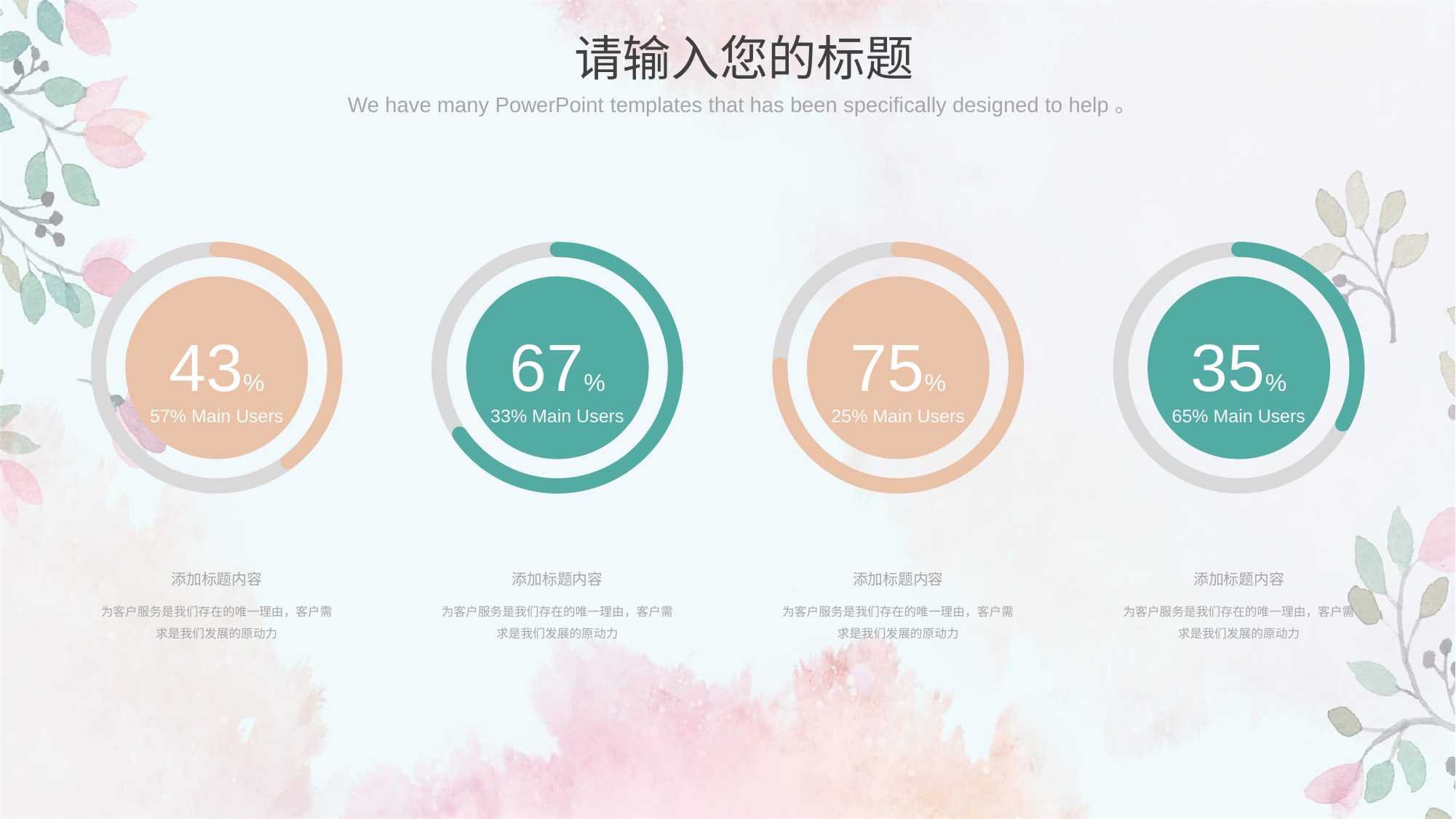

请输入您的标题
We have many PowerPoint templates that has been specifically designed to help。

43%
57% Main Users

67%
33% Main Users

75%
25% Main Users

35%
65% Main Users

添加标题内容
为客户服务是我们存在的唯一理由，客户需求是我们发展的原动力
添加标题内容
为客户服务是我们存在的唯一理由，客户需求是我们发展的原动力
添加标题内容
为客户服务是我们存在的唯一理由，客户需求是我们发展的原动力
添加标题内容
为客户服务是我们存在的唯一理由，客户需求是我们发展的原动力